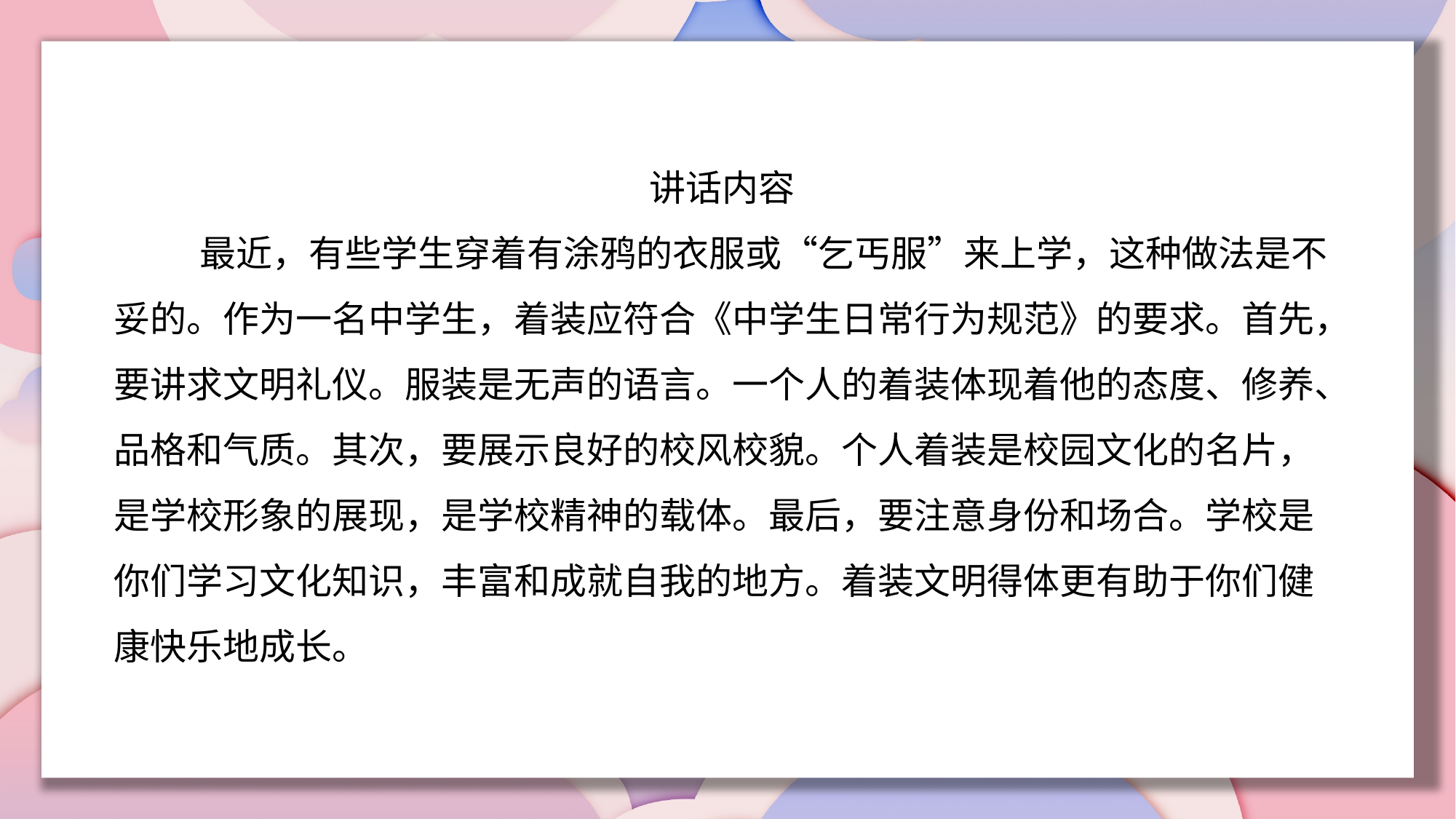

讲话内容
最近，有些学生穿着有涂鸦的衣服或“乞丐服”来上学，这种做法是不妥的。作为一名中学生，着装应符合《中学生日常行为规范》的要求。首先，要讲求文明礼仪。服装是无声的语言。一个人的着装体现着他的态度、修养、品格和气质。其次，要展示良好的校风校貌。个人着装是校园文化的名片，是学校形象的展现，是学校精神的载体。最后，要注意身份和场合。学校是你们学习文化知识，丰富和成就自我的地方。着装文明得体更有助于你们健康快乐地成长。